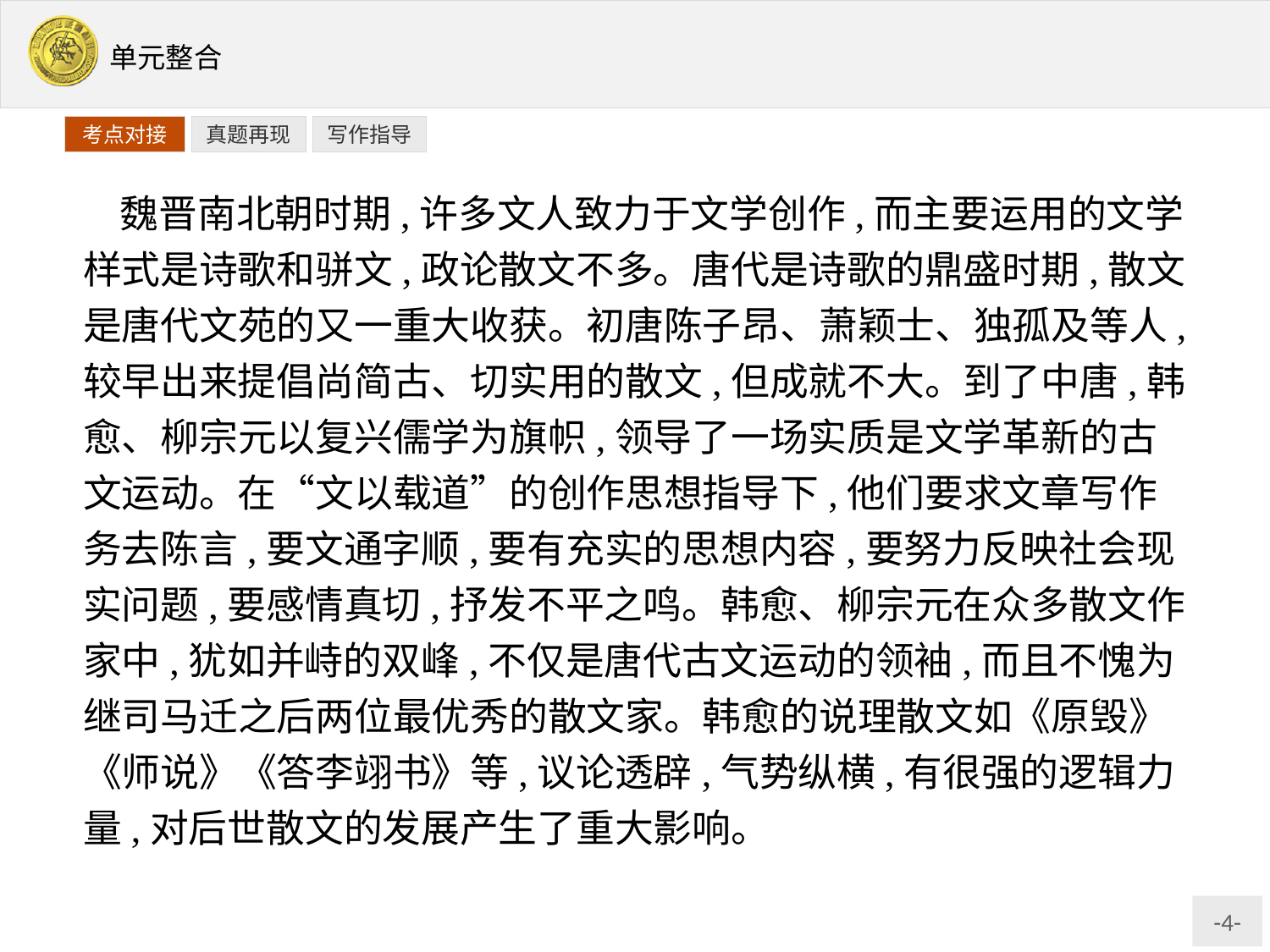

写作指导
考点对接
真题再现
魏晋南北朝时期,许多文人致力于文学创作,而主要运用的文学样式是诗歌和骈文,政论散文不多。唐代是诗歌的鼎盛时期,散文是唐代文苑的又一重大收获。初唐陈子昂、萧颖士、独孤及等人,较早出来提倡尚简古、切实用的散文,但成就不大。到了中唐,韩愈、柳宗元以复兴儒学为旗帜,领导了一场实质是文学革新的古文运动。在“文以载道”的创作思想指导下,他们要求文章写作务去陈言,要文通字顺,要有充实的思想内容,要努力反映社会现实问题,要感情真切,抒发不平之鸣。韩愈、柳宗元在众多散文作家中,犹如并峙的双峰,不仅是唐代古文运动的领袖,而且不愧为继司马迁之后两位最优秀的散文家。韩愈的说理散文如《原毁》《师说》《答李翊书》等,议论透辟,气势纵横,有很强的逻辑力量,对后世散文的发展产生了重大影响。